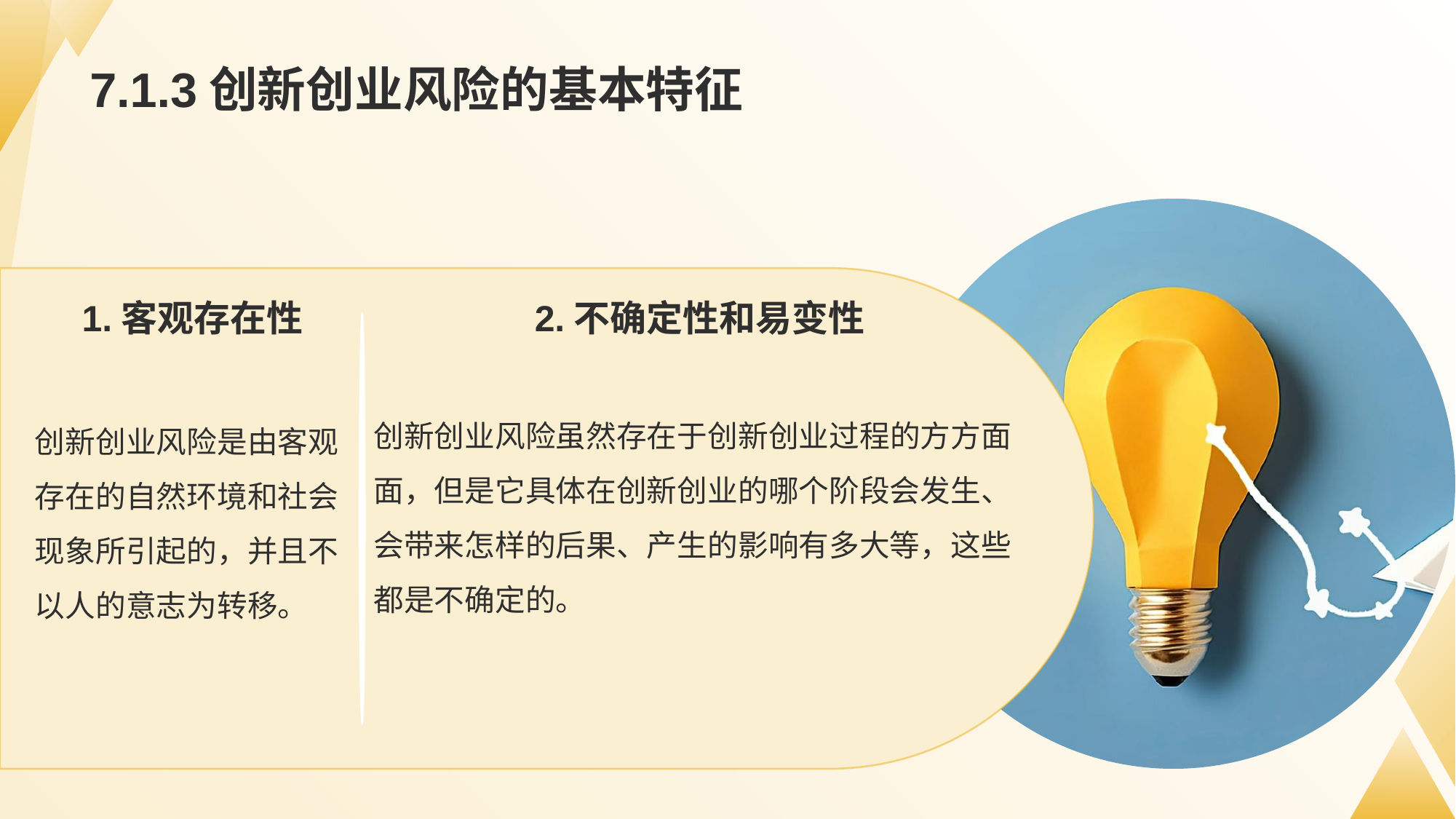

# 7.1.3创新创业风险的基本特征

2.不确定性和易变性

创新创业风险虽然存在于创新创业过程的方方面面，但是它具体在创新创业的哪个阶段会发生、会带来怎样的后果、产生的影响有多大等，这些都是不确定的。
1.客观存在性

创新创业风险是由客观存在的自然环境和社会现象所引起的，并且不以人的意志为转移。